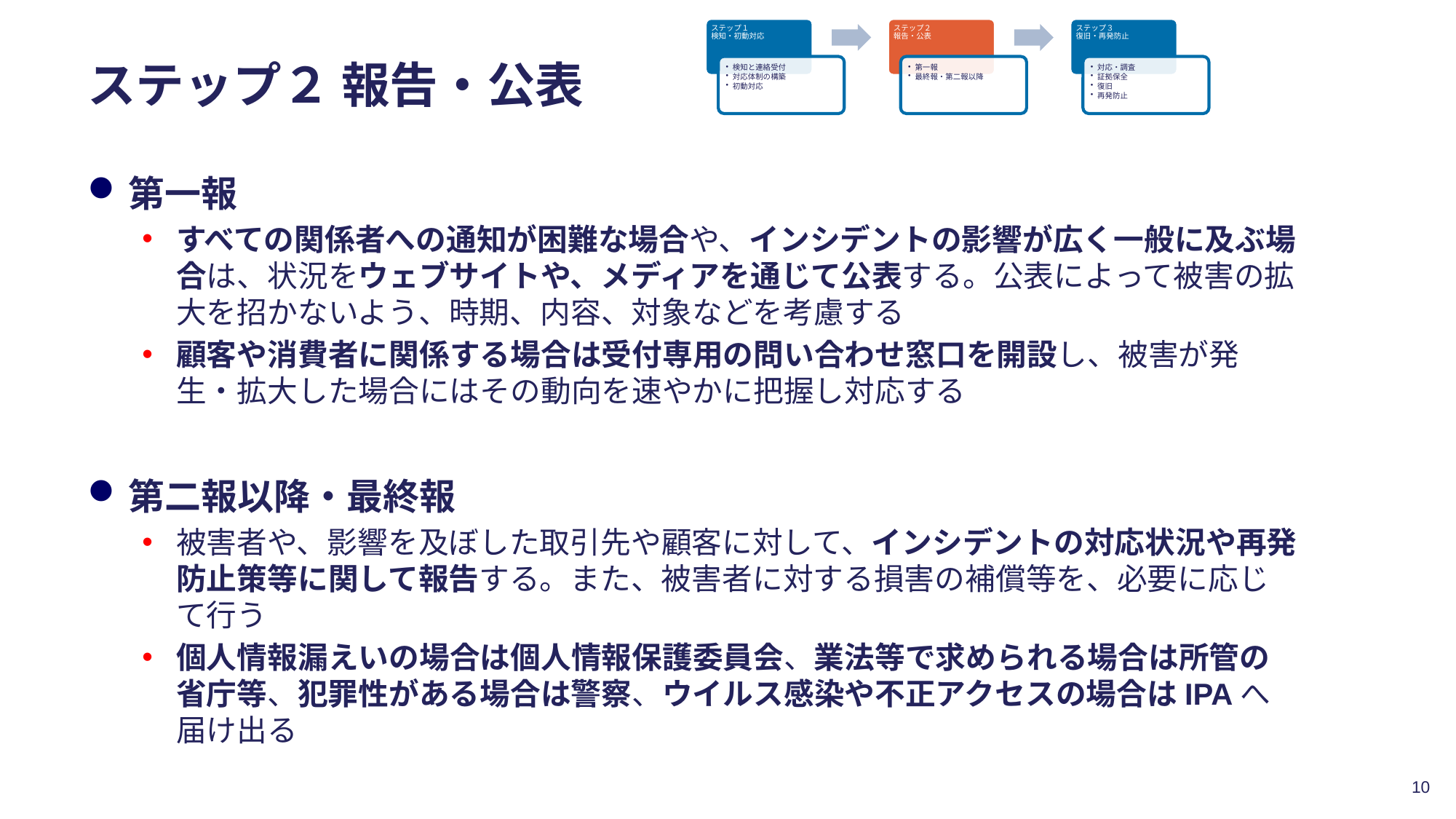

# ステップ２ 報告・公表
ステップ１
検知・初動対応
検知と連絡受付
対応体制の構築
初動対応

ステップ２
報告・公表
第一報
最終報・第二報以降

ステップ３
復旧・再発防止
対応・調査
証拠保全
復旧
再発防止
第一報
すべての関係者への通知が困難な場合や、インシデントの影響が広く一般に及ぶ場合は、状況をウェブサイトや、メディアを通じて公表する。公表によって被害の拡大を招かないよう、時期、内容、対象などを考慮する
顧客や消費者に関係する場合は受付専用の問い合わせ窓口を開設し、被害が発生・拡大した場合にはその動向を速やかに把握し対応する

第二報以降・最終報
被害者や、影響を及ぼした取引先や顧客に対して、インシデントの対応状況や再発防止策等に関して報告する。また、被害者に対する損害の補償等を、必要に応じて行う
個人情報漏えいの場合は個人情報保護委員会、業法等で求められる場合は所管の省庁等、犯罪性がある場合は警察、ウイルス感染や不正アクセスの場合はIPAへ届け出る
10